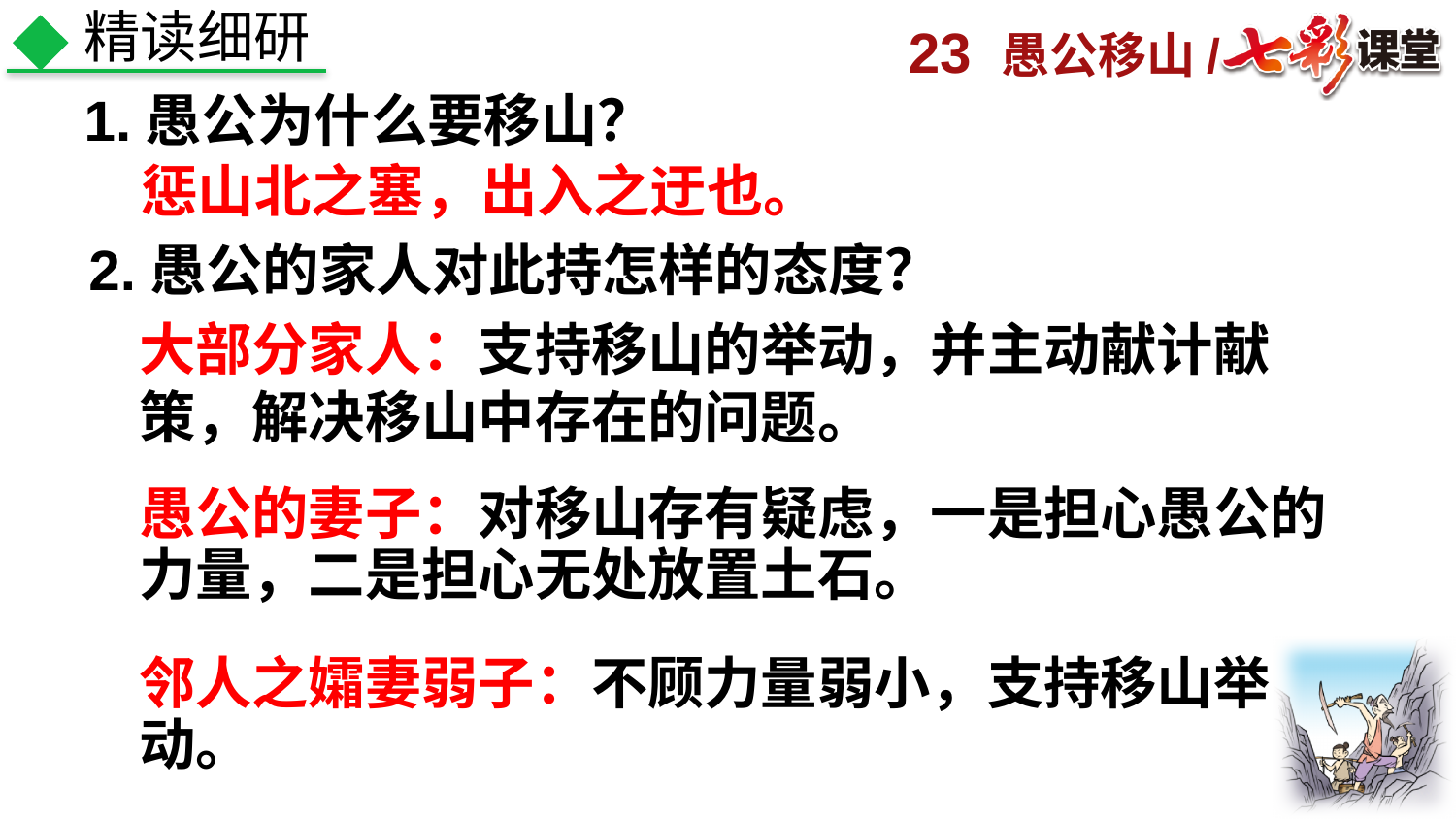

精读细研

1.愚公为什么要移山？
惩山北之塞，出入之迂也。
2.愚公的家人对此持怎样的态度？
大部分家人：支持移山的举动，并主动献计献策，解决移山中存在的问题。
愚公的妻子：对移山存有疑虑，一是担心愚公的力量，二是担心无处放置土石。
邻人之孀妻弱子：不顾力量弱小，支持移山举动。